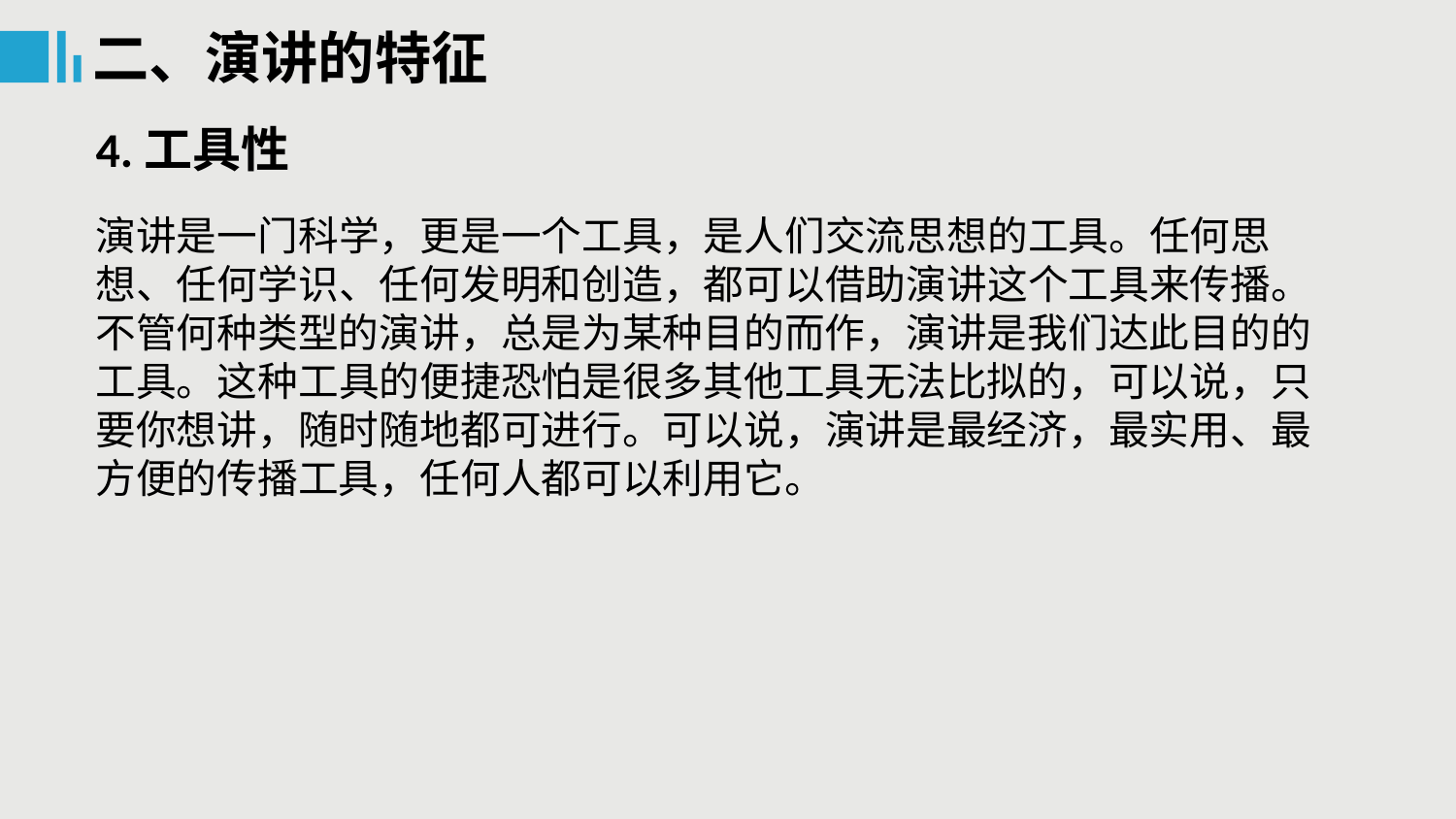

二、演讲的特征

4.工具性
演讲是一门科学，更是一个工具，是人们交流思想的工具。任何思想、任何学识、任何发明和创造，都可以借助演讲这个工具来传播。不管何种类型的演讲，总是为某种目的而作，演讲是我们达此目的的工具。这种工具的便捷恐怕是很多其他工具无法比拟的，可以说，只要你想讲，随时随地都可进行。可以说，演讲是最经济，最实用、最方便的传播工具，任何人都可以利用它。